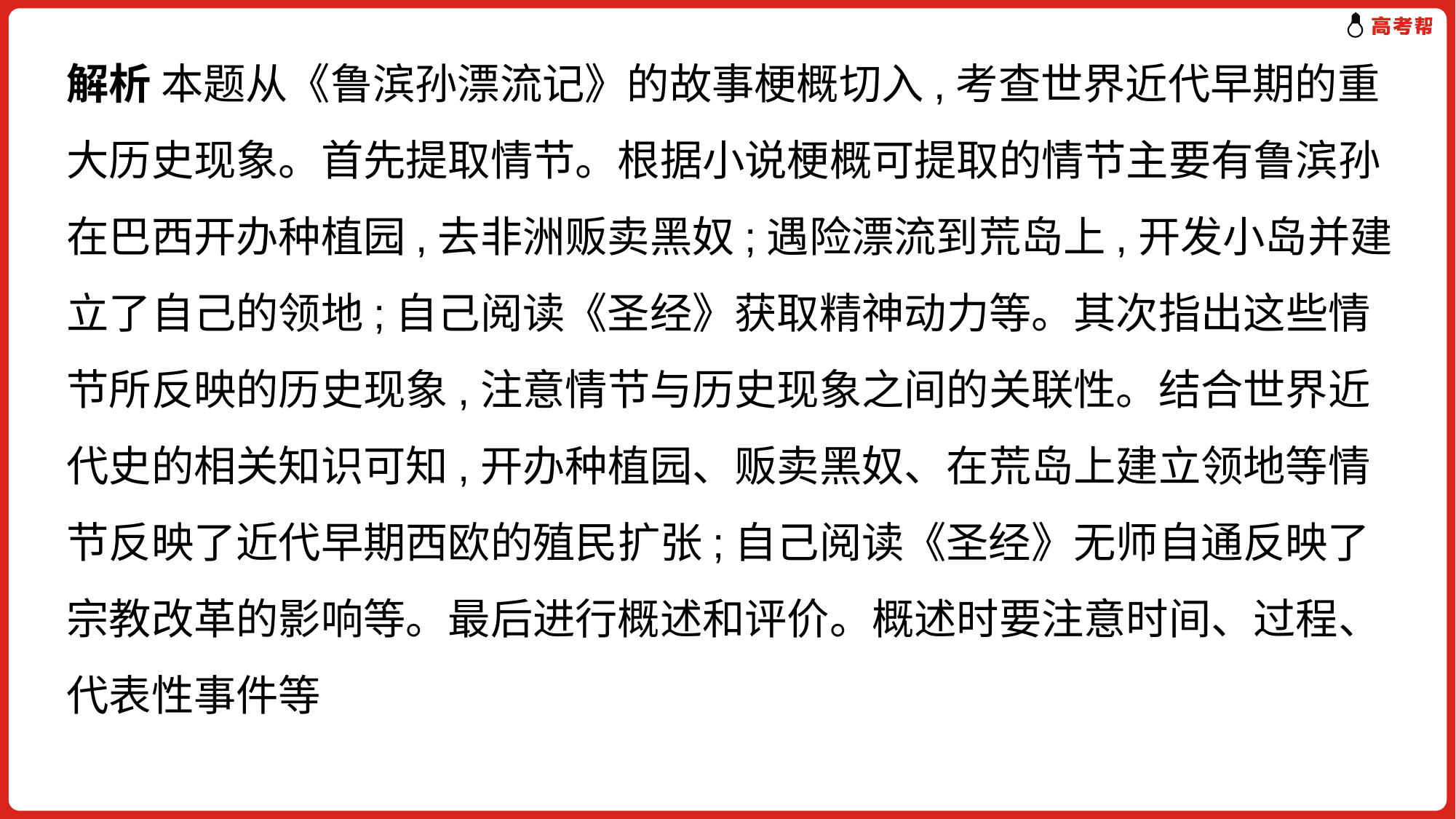

解析 本题从《鲁滨孙漂流记》的故事梗概切入,考查世界近代早期的重大历史现象。首先提取情节。根据小说梗概可提取的情节主要有鲁滨孙在巴西开办种植园,去非洲贩卖黑奴;遇险漂流到荒岛上,开发小岛并建立了自己的领地;自己阅读《圣经》获取精神动力等。其次指出这些情节所反映的历史现象,注意情节与历史现象之间的关联性。结合世界近代史的相关知识可知,开办种植园、贩卖黑奴、在荒岛上建立领地等情节反映了近代早期西欧的殖民扩张;自己阅读《圣经》无师自通反映了宗教改革的影响等。最后进行概述和评价。概述时要注意时间、过程、代表性事件等